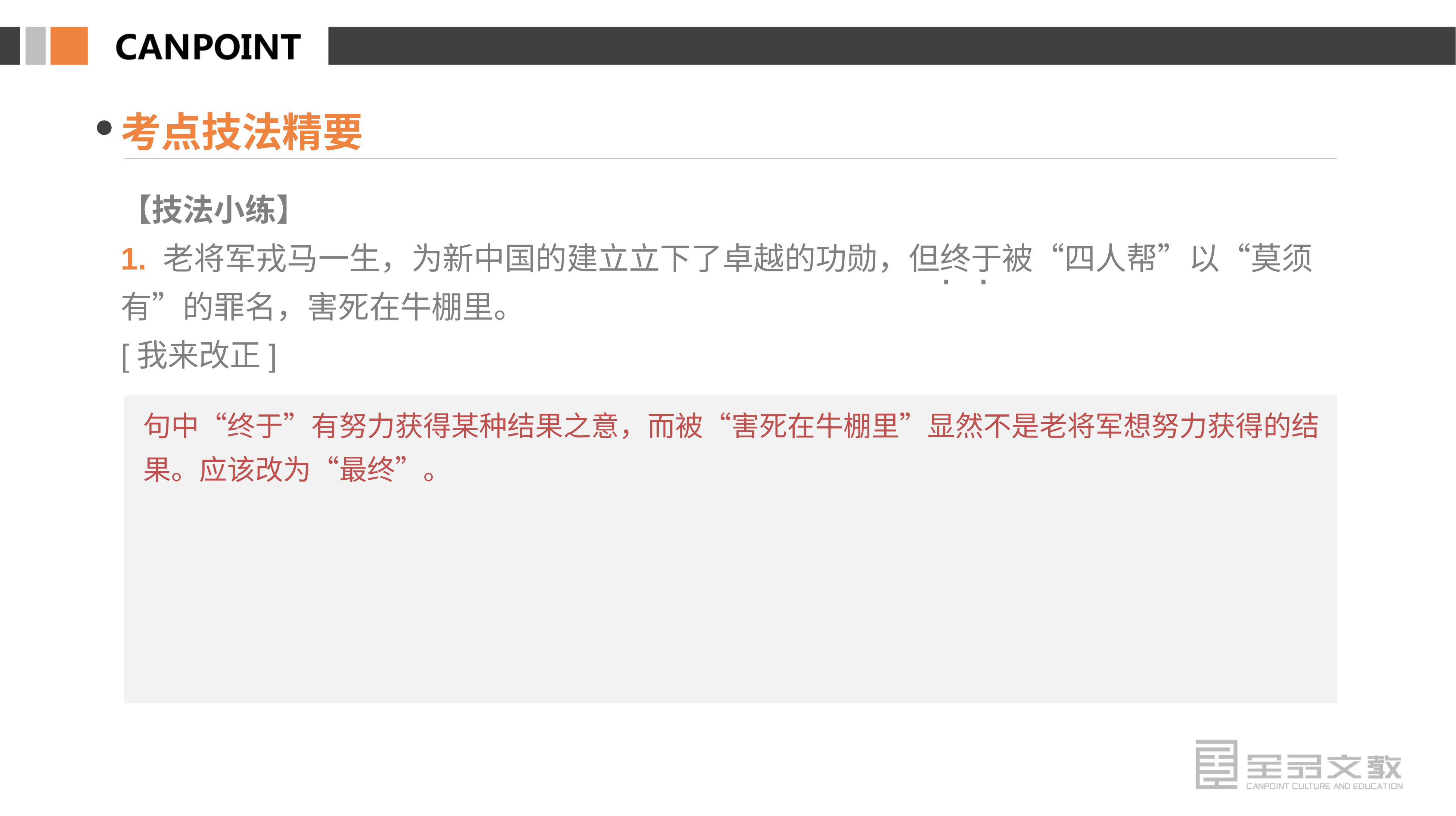

考点技法精要

【技法小练】
1. 老将军戎马一生，为新中国的建立立下了卓越的功勋，但终于被“四人帮”以“莫须有”的罪名，害死在牛棚里。
[我来改正]
·  ·

句中“终于”有努力获得某种结果之意，而被“害死在牛棚里”显然不是老将军想努力获得的结果。应该改为“最终”。